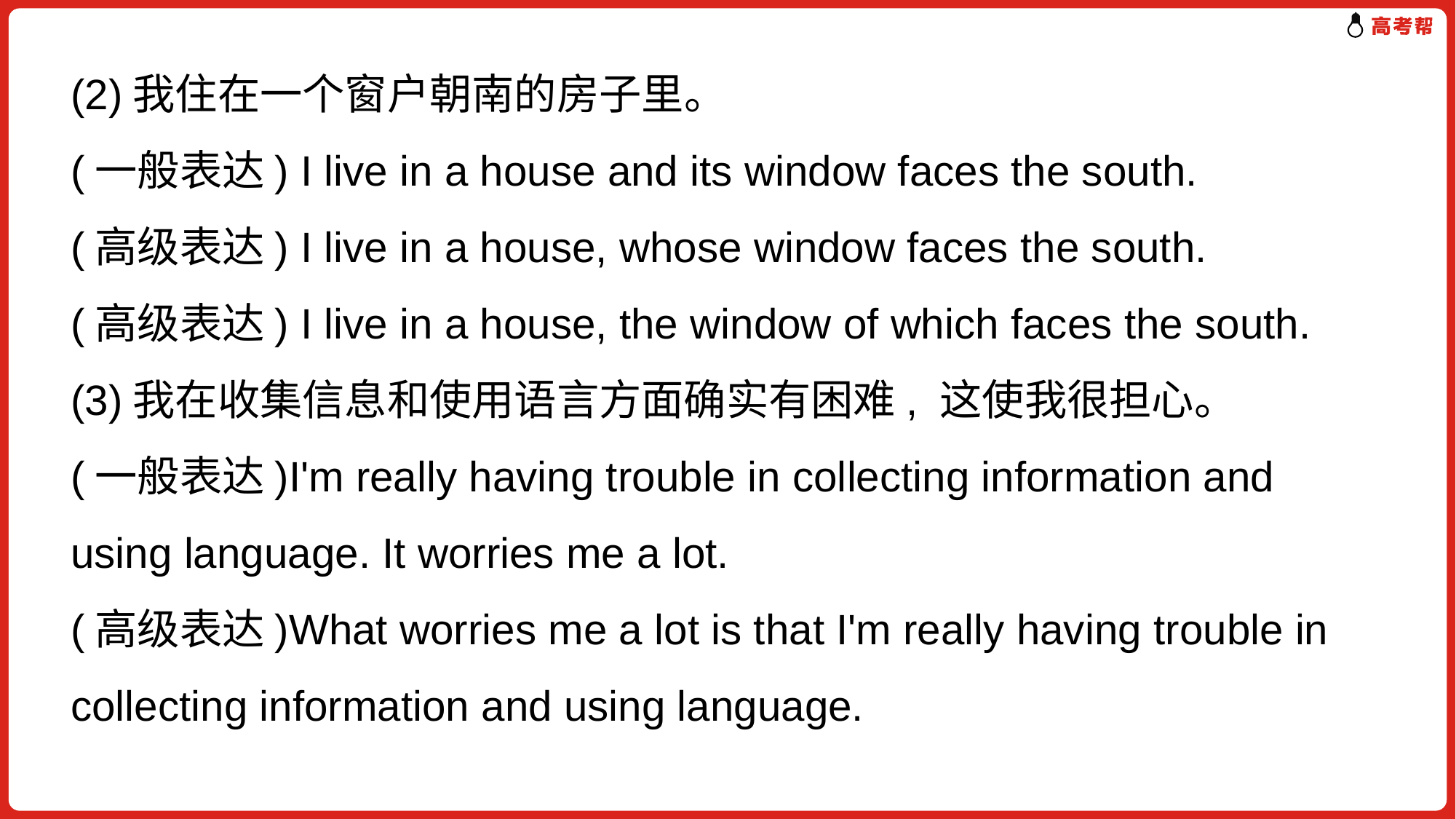

(2)我住在一个窗户朝南的房子里。
(一般表达) I live in a house and its window faces the south.
(高级表达) I live in a house, whose window faces the south.
(高级表达) I live in a house, the window of which faces the south.
(3)我在收集信息和使用语言方面确实有困难, 这使我很担心。
(一般表达)I'm really having trouble in collecting information and using language. It worries me a lot.
(高级表达)What worries me a lot is that I'm really having trouble in collecting information and using language.